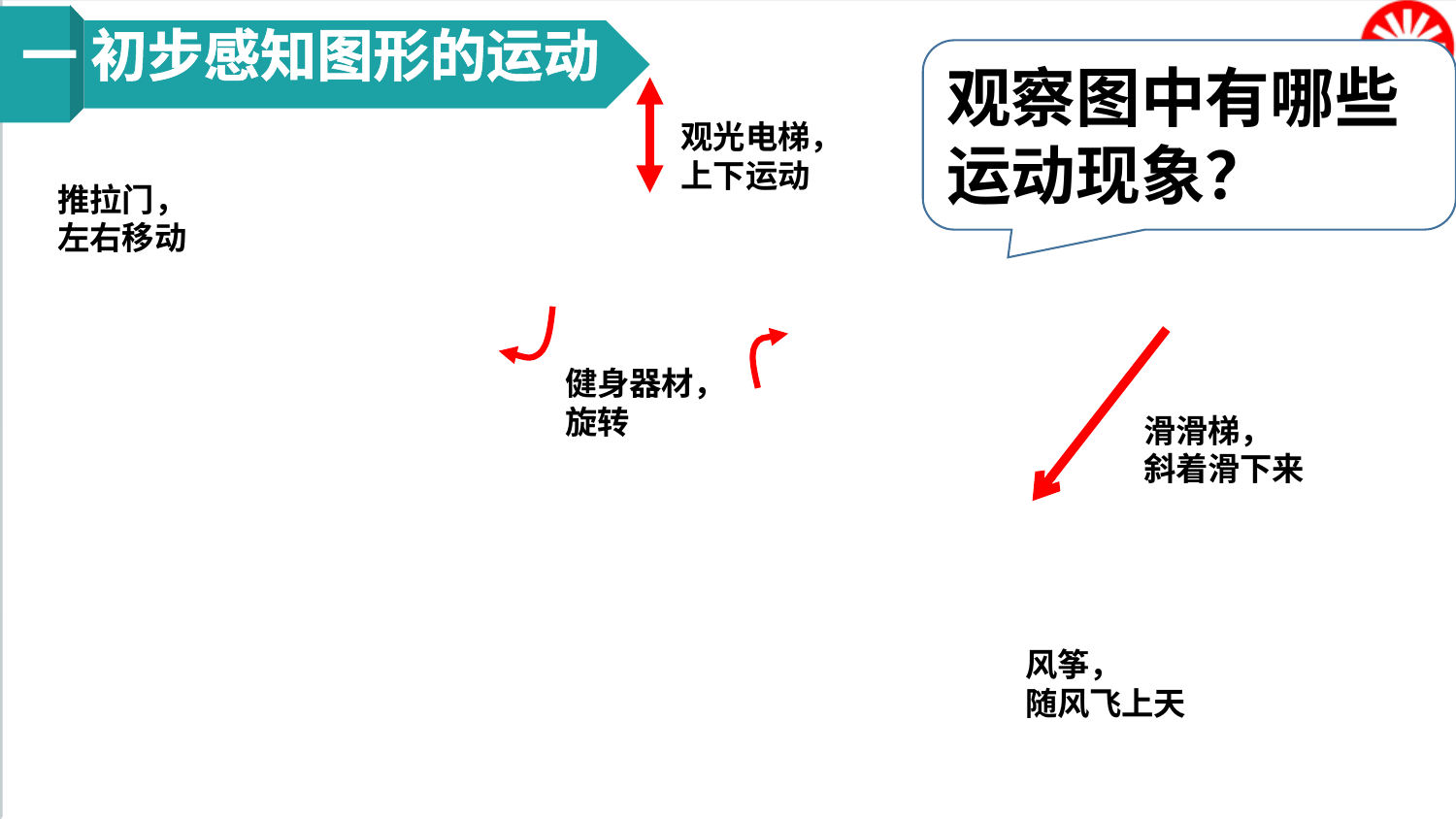

一 初步感知图形的运动
观察图中有哪些运动现象？
观光电梯，
上下运动
推拉门，
左右移动

健身器材，
旋转
滑滑梯，
斜着滑下来
风筝，
随风飞上天